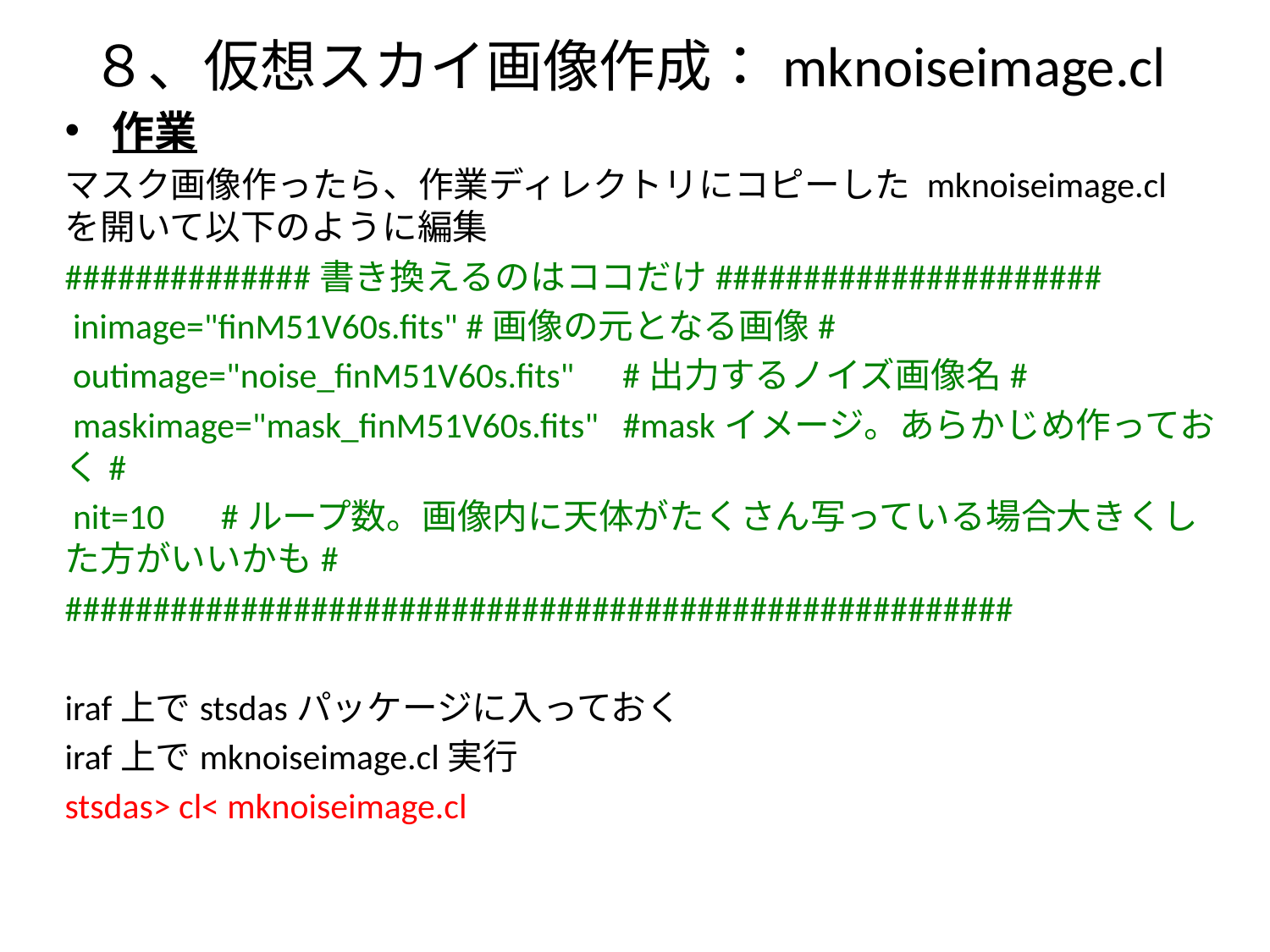

# ８、仮想スカイ画像作成：mknoiseimage.cl
作業
マスク画像作ったら、作業ディレクトリにコピーした mknoiseimage.cl を開いて以下のように編集
##############書き換えるのはココだけ######################
 inimage="finM51V60s.fits" #画像の元となる画像#
 outimage="noise_finM51V60s.fits"      #出力するノイズ画像名#
 maskimage="mask_finM51V60s.fits"   #maskイメージ。あらかじめ作っておく#
 nit=10       #ループ数。画像内に天体がたくさん写っている場合大きくした方がいいかも#
######################################################

iraf上でstsdasパッケージに入っておく
iraf上でmknoiseimage.cl実行
stsdas> cl< mknoiseimage.cl